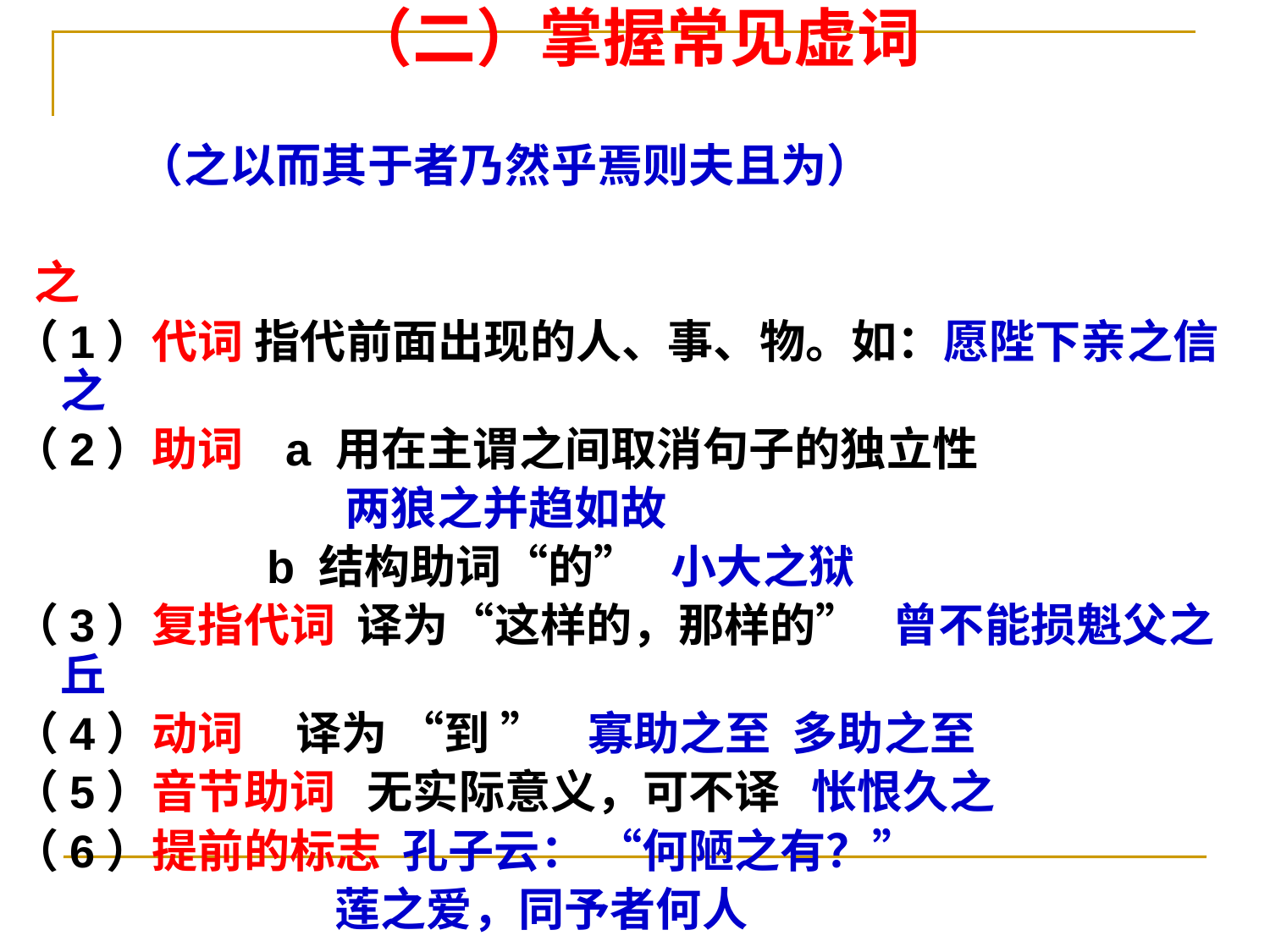

（二）掌握常见虚词

           （之以而其于者乃然乎焉则夫且为）

 之
（1）代词 指代前面出现的人、事、物。如：愿陛下亲之信之
（2）助词   a 用在主谓之间取消句子的独立性
                               两狼之并趋如故
                    b 结构助词“的”   小大之狱
（3）复指代词  译为“这样的，那样的”   曾不能损魁父之丘
（4）动词     译为 “到 ”    寡助之至  多助之至
（5）音节助词   无实际意义，可不译   怅恨久之
（6）提前的标志  孔子云： “何陋之有？”
                              莲之爱，同予者何人
#